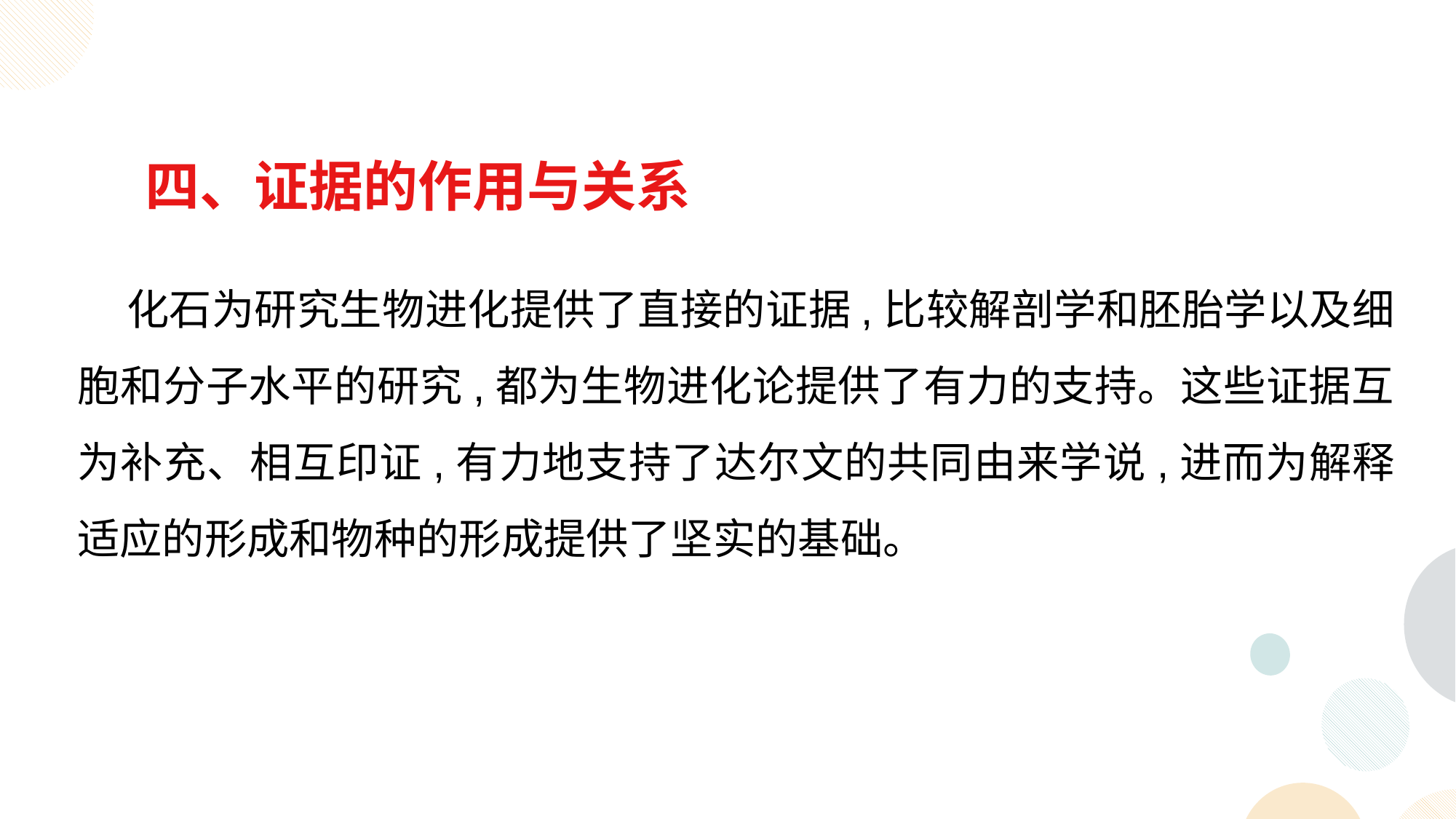

四、证据的作用与关系
    化石为研究生物进化提供了直接的证据,比较解剖学和胚胎学以及细胞和分子水平的研究,都为生物进化论提供了有力的支持。这些证据互为补充、相互印证,有力地支持了达尔文的共同由来学说,进而为解释适应的形成和物种的形成提供了坚实的基础。